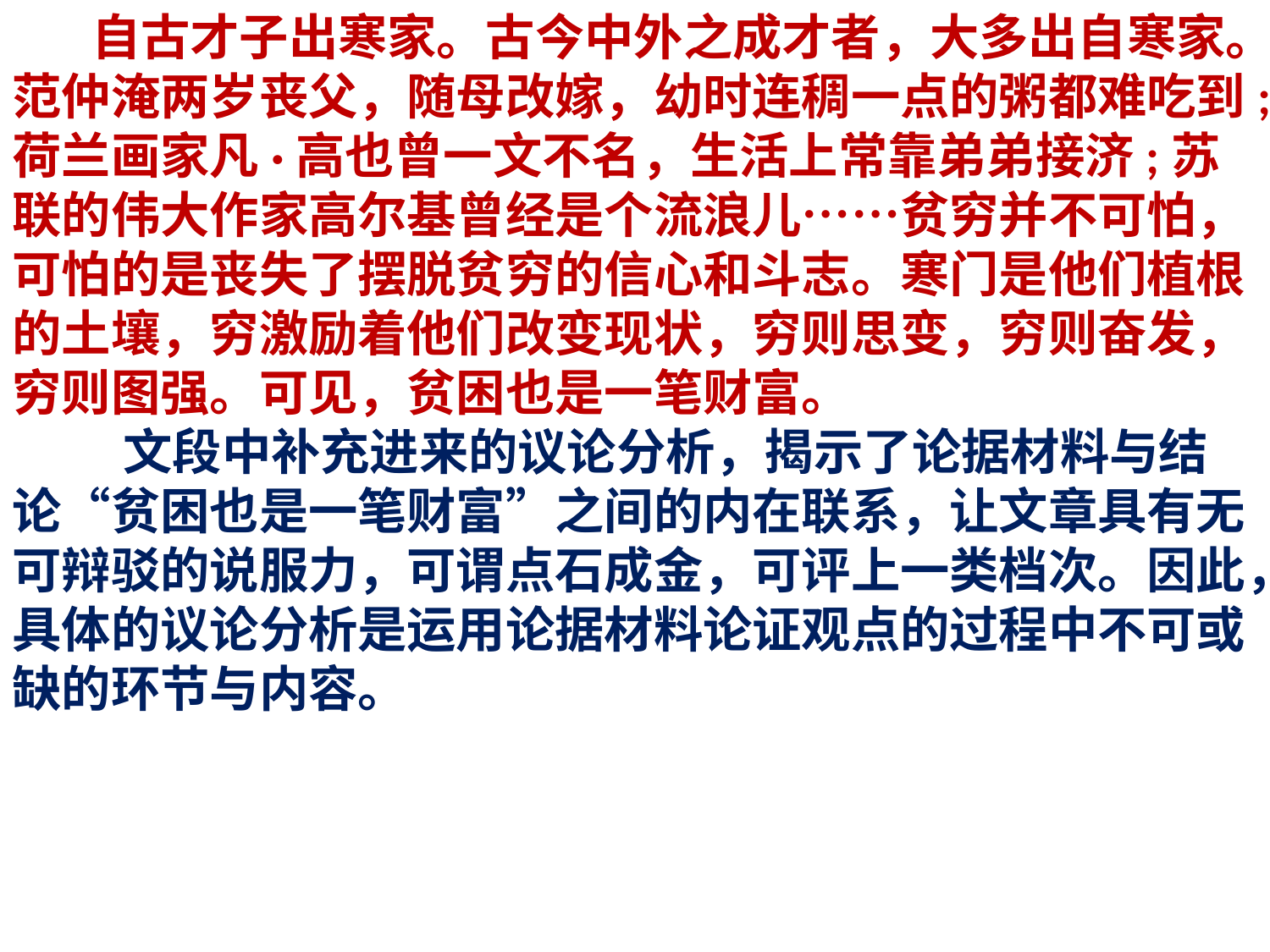

自古才子出寒家。古今中外之成才者，大多出自寒家。范仲淹两岁丧父，随母改嫁，幼时连稠一点的粥都难吃到;荷兰画家凡·高也曾一文不名，生活上常靠弟弟接济;苏联的伟大作家高尔基曾经是个流浪儿……贫穷并不可怕，可怕的是丧失了摆脱贫穷的信心和斗志。寒门是他们植根的土壤，穷激励着他们改变现状，穷则思变，穷则奋发，穷则图强。可见，贫困也是一笔财富。
         文段中补充进来的议论分析，揭示了论据材料与结论“贫困也是一笔财富”之间的内在联系，让文章具有无可辩驳的说服力，可谓点石成金，可评上一类档次。因此，具体的议论分析是运用论据材料论证观点的过程中不可或缺的环节与内容。